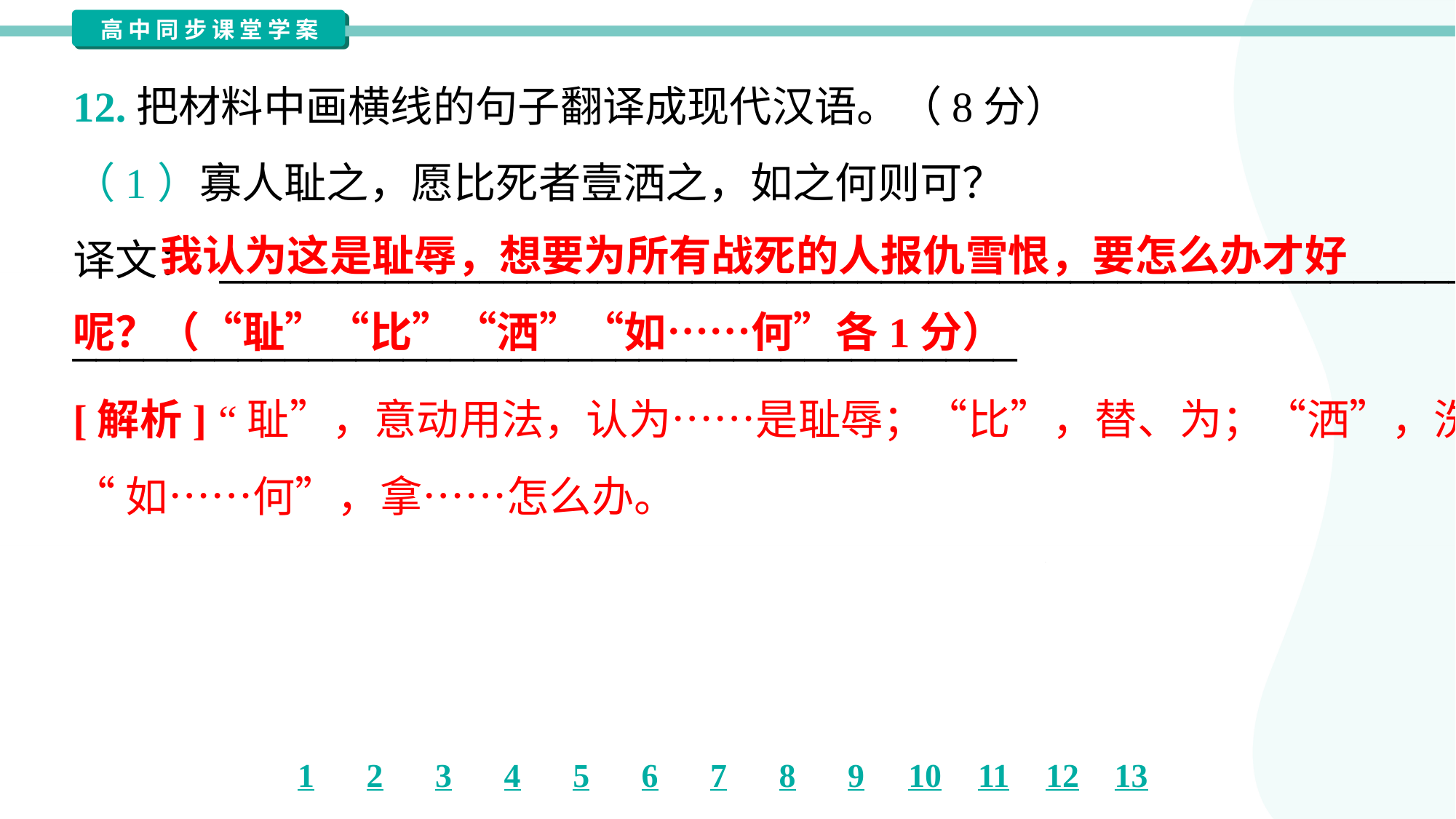

12.把材料中画横线的句子翻译成现代汉语。（8分）
（1）寡人耻之，愿比死者壹洒之，如之何则可？
译文： ______________________________________________________
________________________________________
        我认为这是耻辱，想要为所有战死的人报仇雪恨，要怎么办才好呢？（“耻”“比”“洒”“如……何”各1分）
[解析] “耻”，意动用法，认为……是耻辱；“比”，替、为；“洒”，洗雪；
“如……何”，拿……怎么办。